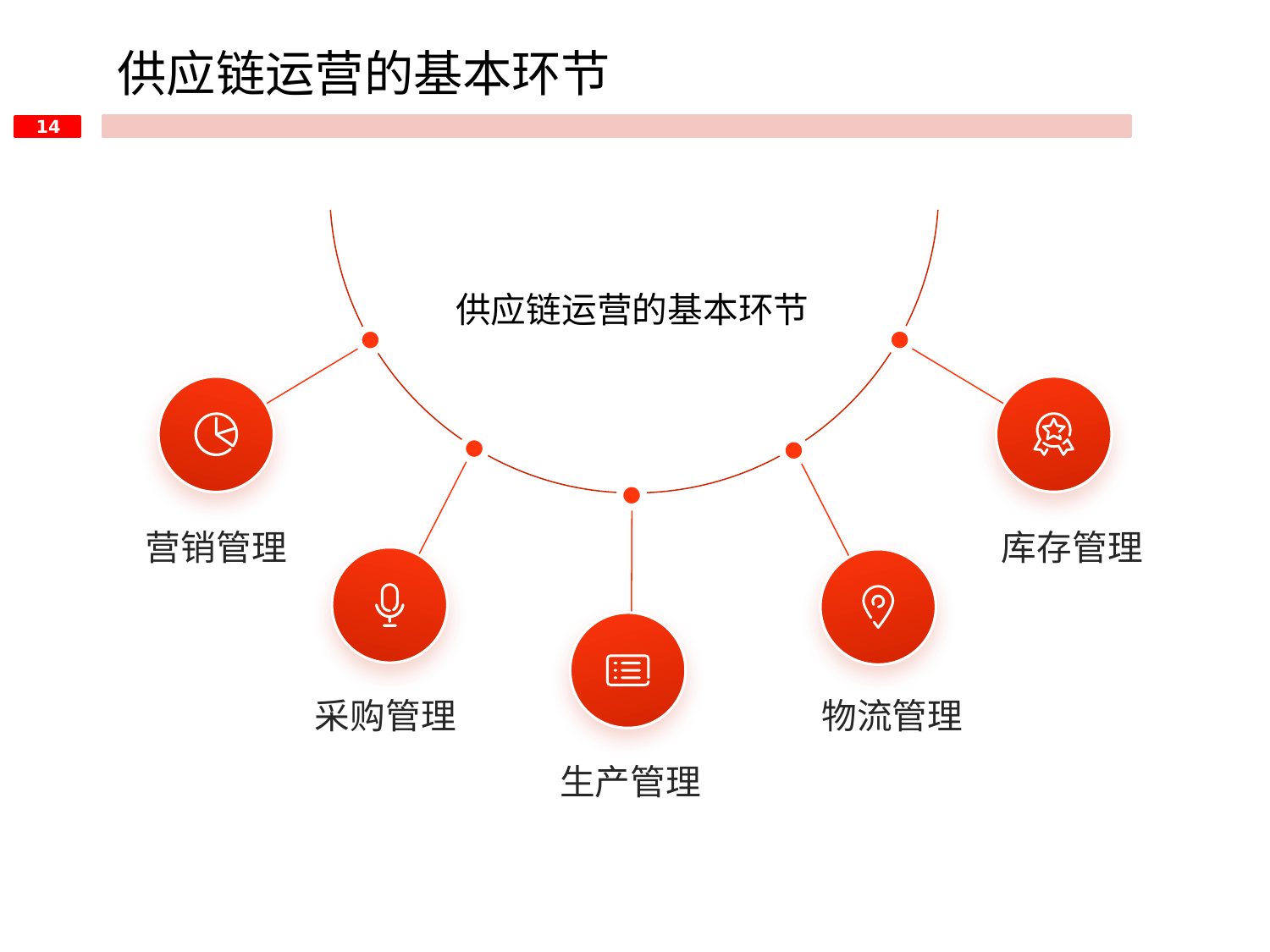

供应链运营的基本环节
14

供应链运营的基本环节

库存管理
营销管理

采购管理
物流管理
生产管理